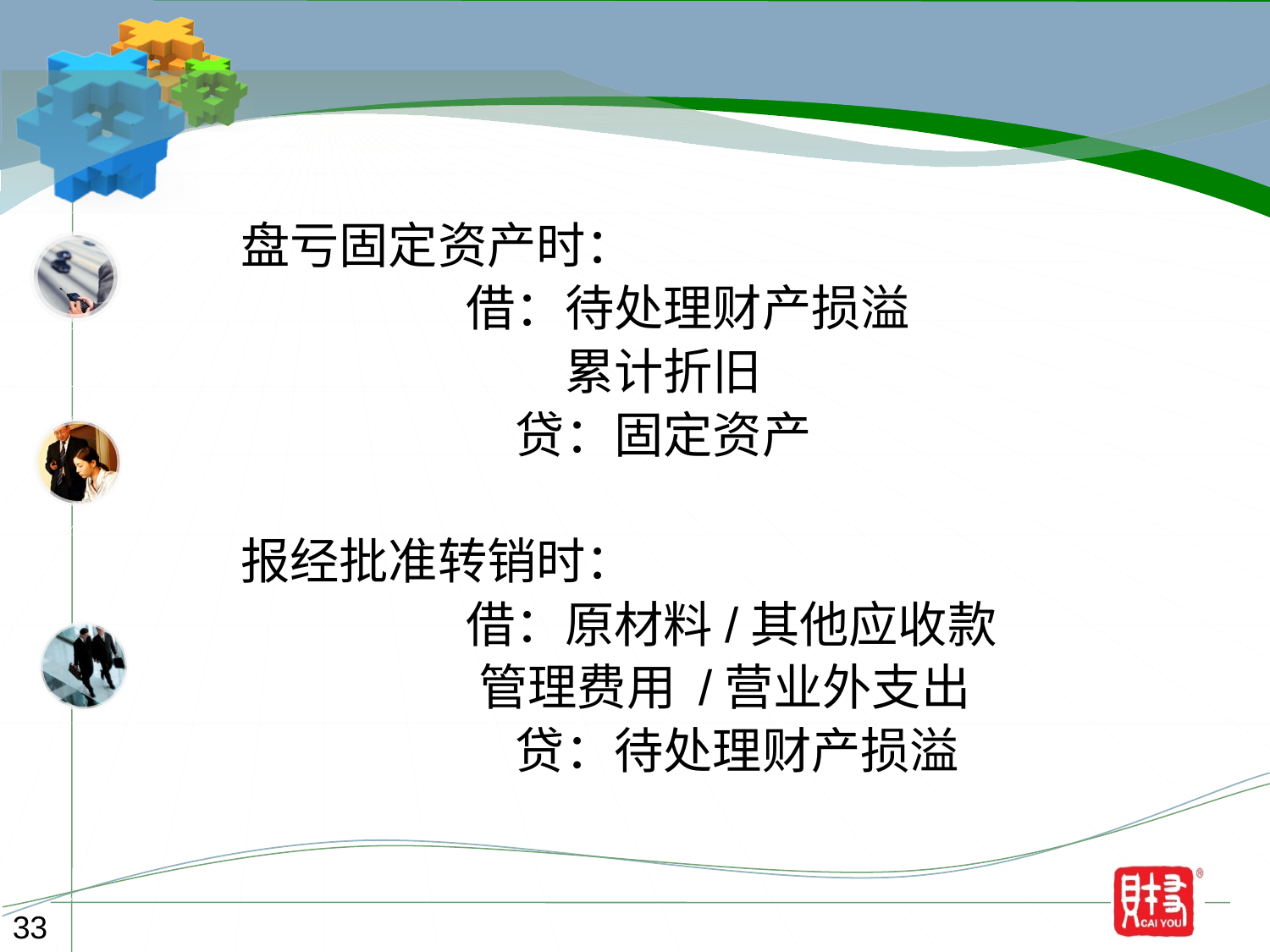

盘亏固定资产时：
　　借：待处理财产损溢
　　　　累计折旧
　　　贷：固定资产

报经批准转销时：
　　借：原材料/其他应收款
         管理费用 /营业外支出
　　　贷：待处理财产损溢
33